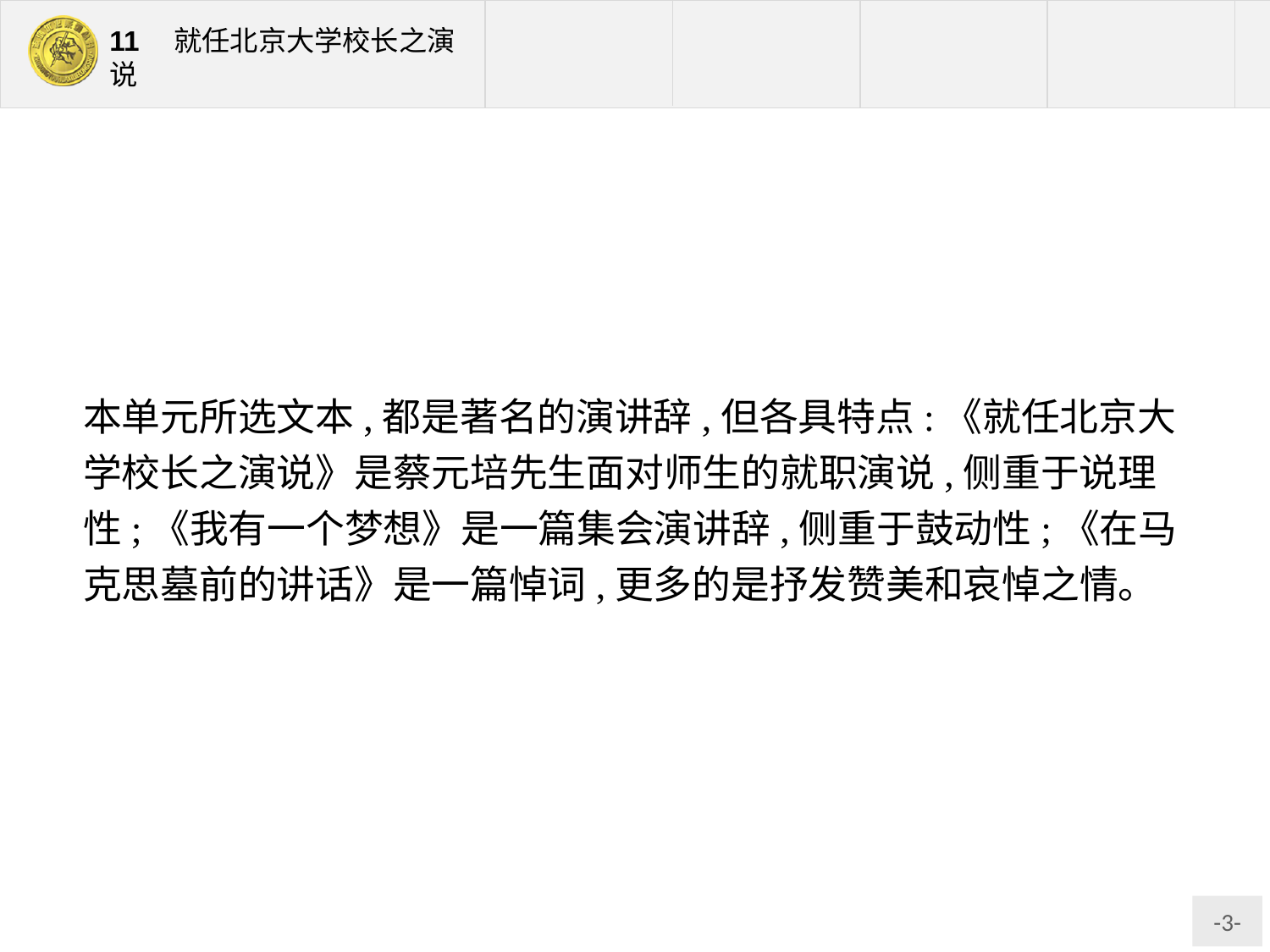

本单元所选文本,都是著名的演讲辞,但各具特点:《就任北京大学校长之演说》是蔡元培先生面对师生的就职演说,侧重于说理性;《我有一个梦想》是一篇集会演讲辞,侧重于鼓动性;《在马克思墓前的讲话》是一篇悼词,更多的是抒发赞美和哀悼之情。